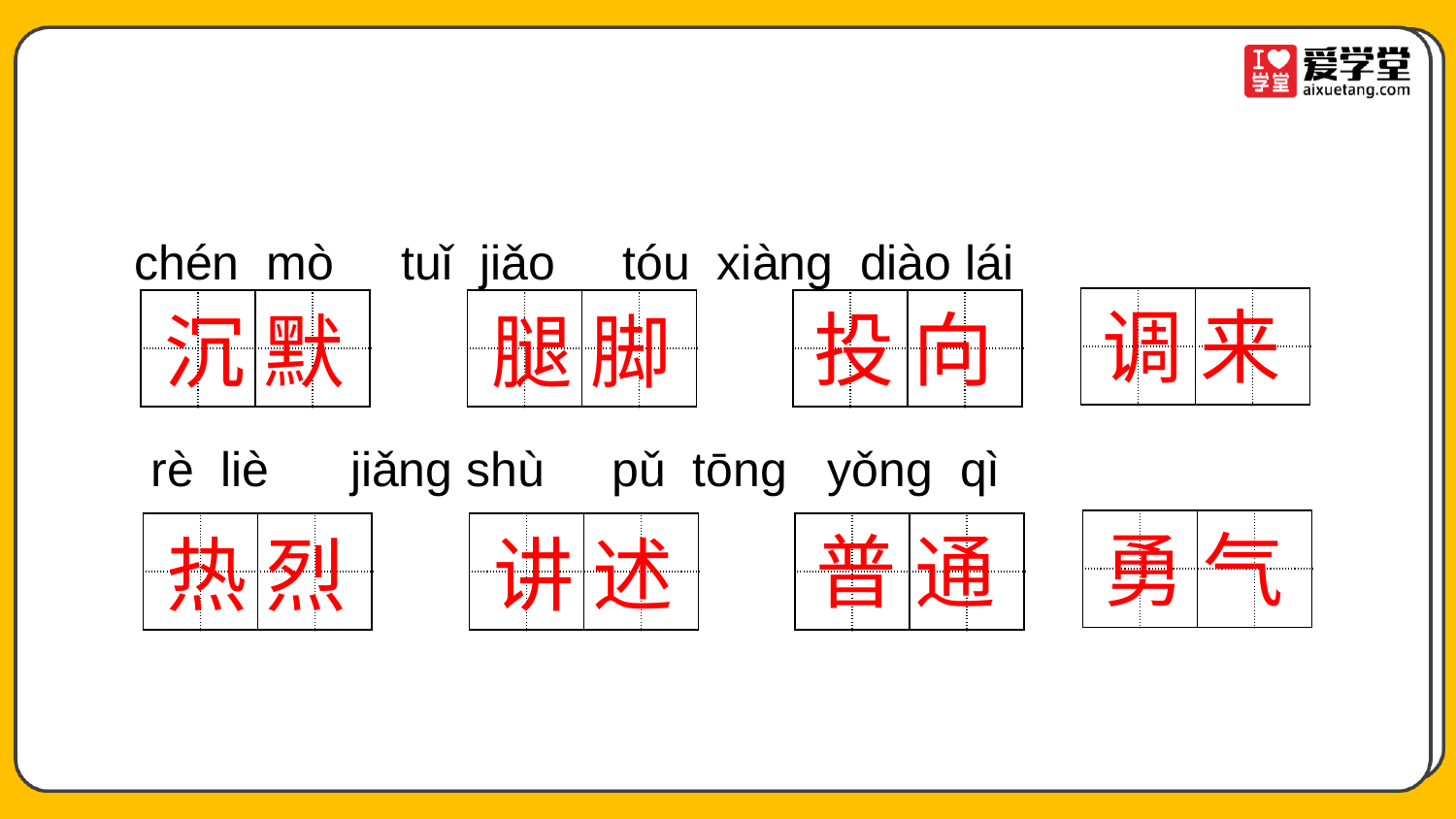

chén  mò     tuǐ  jiǎo     tóu  xiàng  diào lái
|  |  |  |  |
| --- | --- | --- | --- |
|  |  |  |  |
调 来
|  |  |  |  |
| --- | --- | --- | --- |
|  |  |  |  |
|  |  |  |  |
| --- | --- | --- | --- |
|  |  |  |  |
|  |  |  |  |
| --- | --- | --- | --- |
|  |  |  |  |
投 向
沉 默
腿 脚
 rè  liè      jiǎng shù     pǔ  tōng   yǒng  qì
|  |  |  |  |
| --- | --- | --- | --- |
|  |  |  |  |
勇 气
|  |  |  |  |
| --- | --- | --- | --- |
|  |  |  |  |
|  |  |  |  |
| --- | --- | --- | --- |
|  |  |  |  |
|  |  |  |  |
| --- | --- | --- | --- |
|  |  |  |  |
普 通
热 烈
讲 述